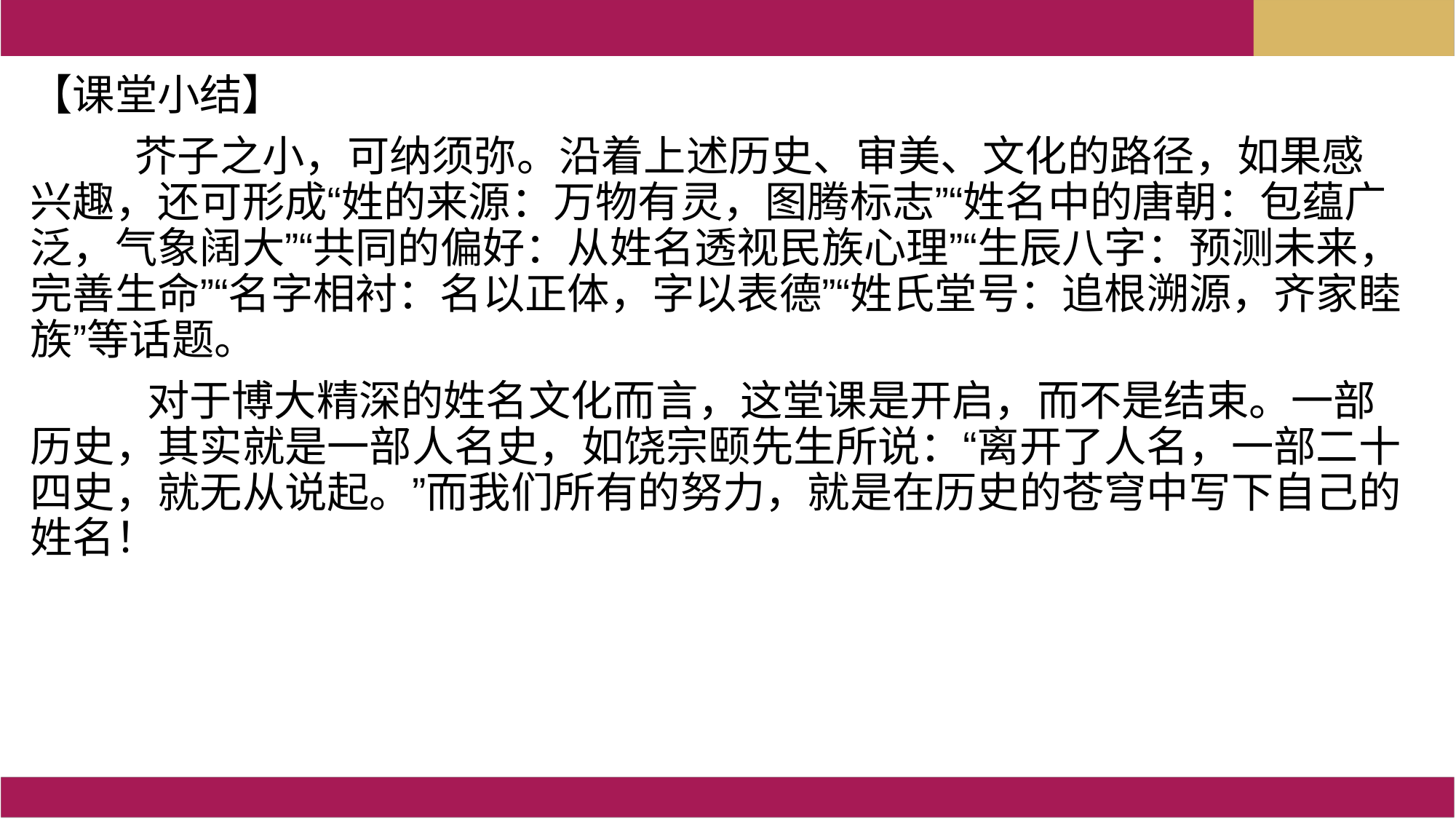

【课堂小结】
        芥子之小，可纳须弥。沿着上述历史、审美、文化的路径，如果感兴趣，还可形成“姓的来源：万物有灵，图腾标志”“姓名中的唐朝：包蕴广泛，气象阔大”“共同的偏好：从姓名透视民族心理”“生辰八字：预测未来，完善生命”“名字相衬：名以正体，字以表德”“姓氏堂号：追根溯源，齐家睦族”等话题。
         对于博大精深的姓名文化而言，这堂课是开启，而不是结束。一部历史，其实就是一部人名史，如饶宗颐先生所说：“离开了人名，一部二十四史，就无从说起。”而我们所有的努力，就是在历史的苍穹中写下自己的姓名！